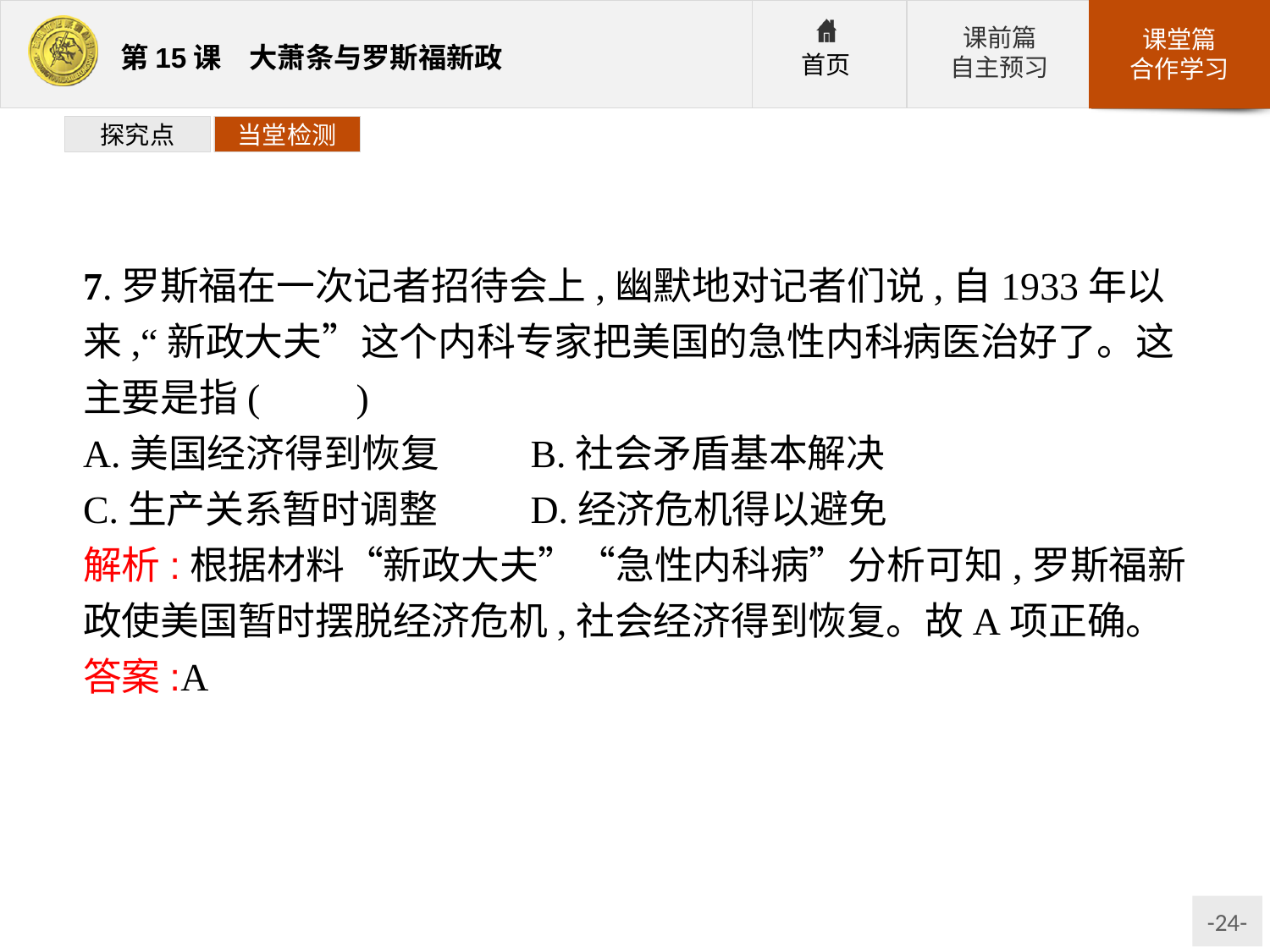

探究点
当堂检测
7.罗斯福在一次记者招待会上,幽默地对记者们说,自1933年以来,“新政大夫”这个内科专家把美国的急性内科病医治好了。这主要是指(　　)
A.美国经济得到恢复	B.社会矛盾基本解决
C.生产关系暂时调整	D.经济危机得以避免
解析:根据材料“新政大夫”“急性内科病”分析可知,罗斯福新政使美国暂时摆脱经济危机,社会经济得到恢复。故A项正确。
答案:A